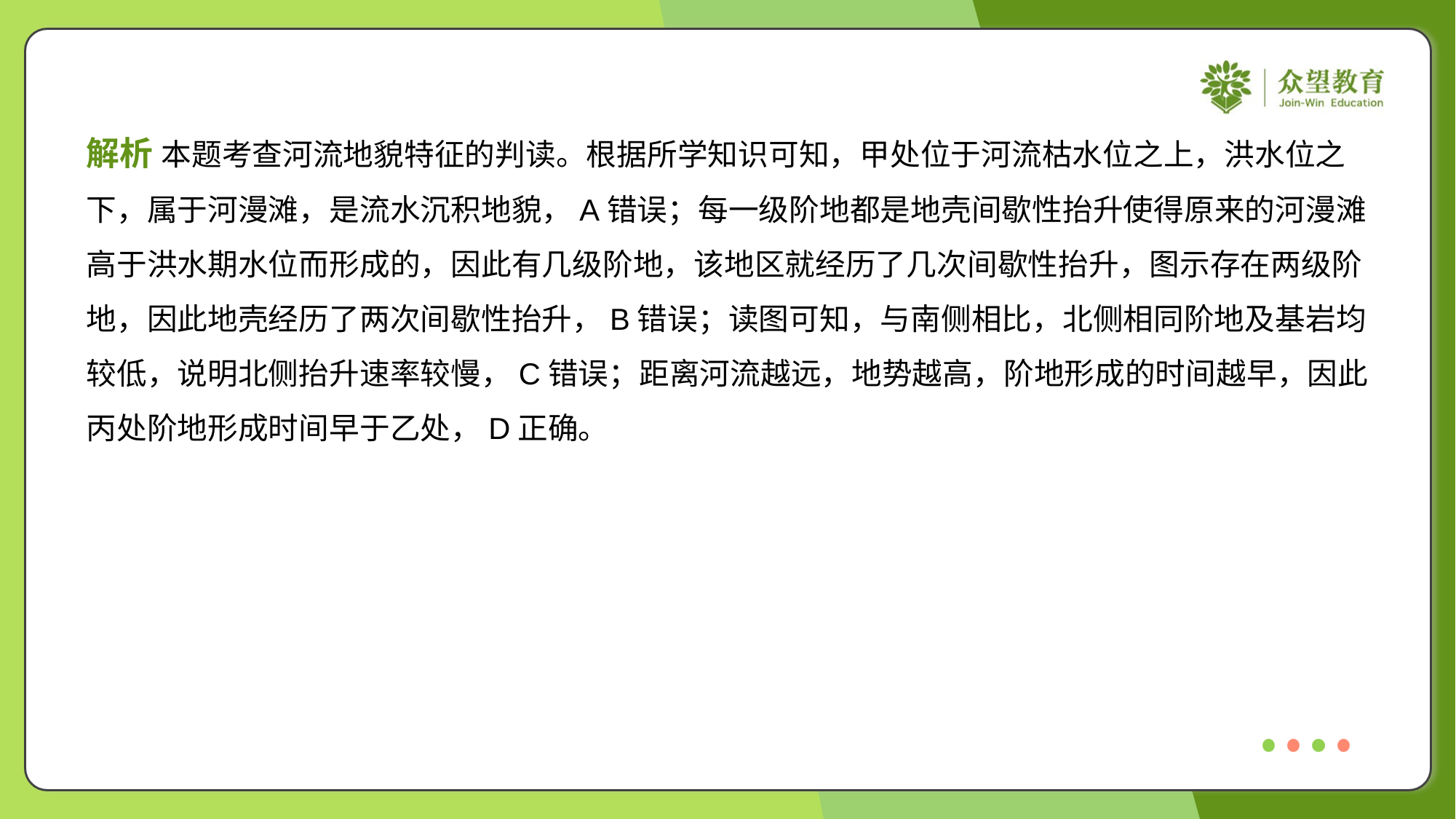

解析 本题考查河流地貌特征的判读。根据所学知识可知，甲处位于河流枯水位之上，洪水位之
下，属于河漫滩，是流水沉积地貌，A错误；每一级阶地都是地壳间歇性抬升使得原来的河漫滩
高于洪水期水位而形成的，因此有几级阶地，该地区就经历了几次间歇性抬升，图示存在两级阶
地，因此地壳经历了两次间歇性抬升，B错误；读图可知，与南侧相比，北侧相同阶地及基岩均
较低，说明北侧抬升速率较慢，C错误；距离河流越远，地势越高，阶地形成的时间越早，因此
丙处阶地形成时间早于乙处，D正确。